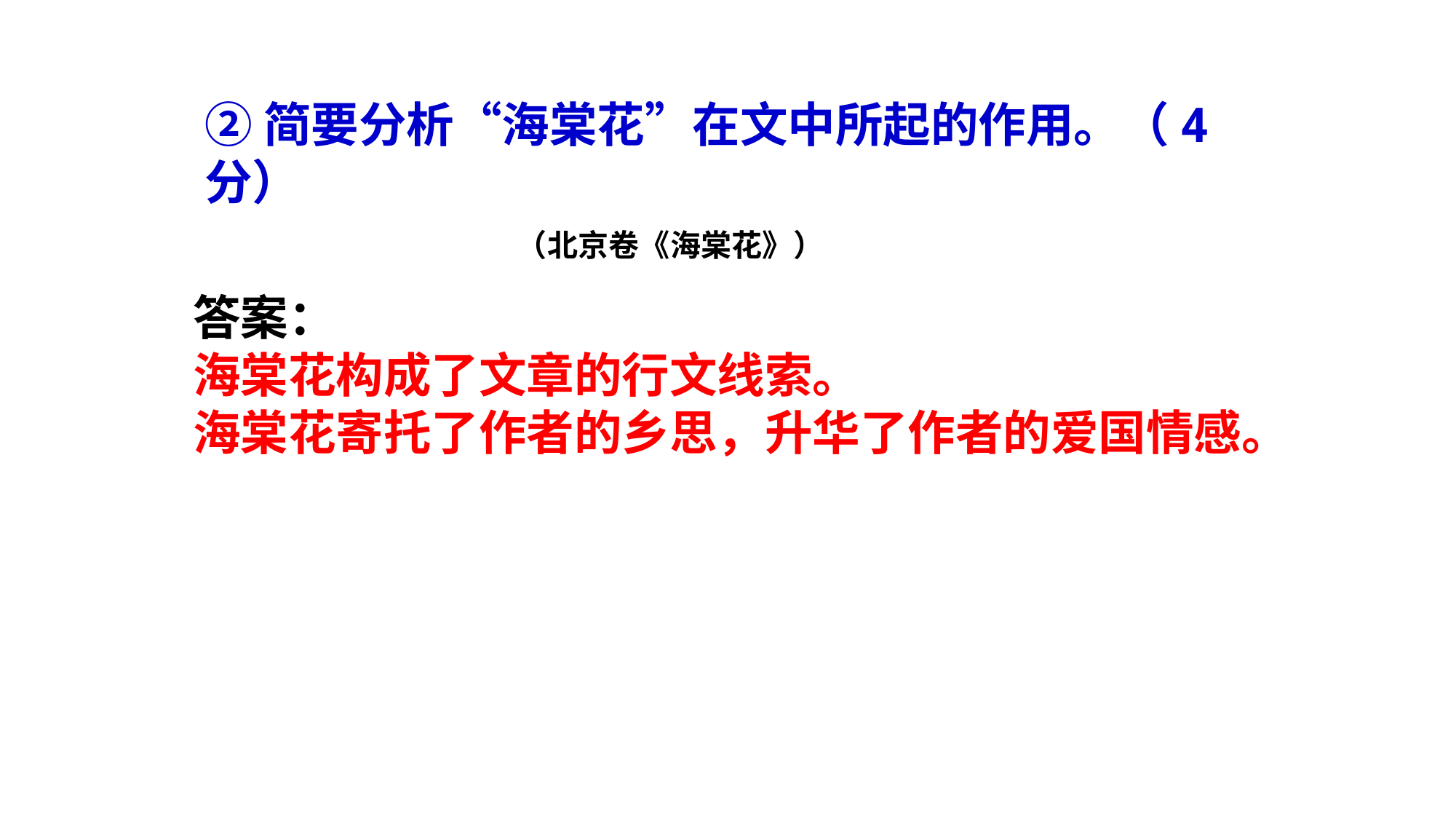

②简要分析“海棠花”在文中所起的作用。（4分）
                            （北京卷《海棠花》）
答案：
海棠花构成了文章的行文线索。
海棠花寄托了作者的乡思，升华了作者的爱国情感。
29